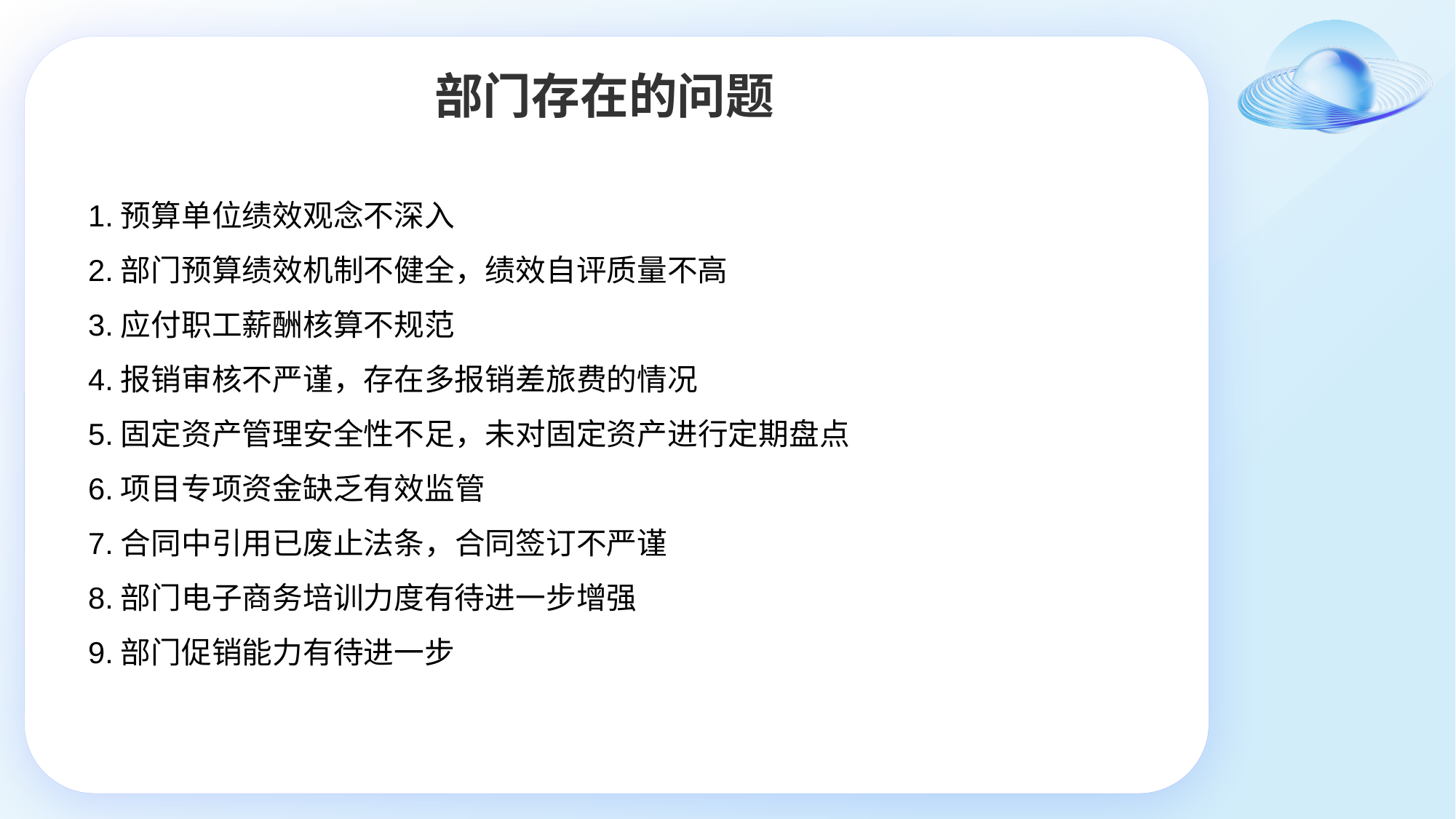

部门存在的问题

      1.预算单位绩效观念不深入
      2.部门预算绩效机制不健全，绩效自评质量不高
      3.应付职工薪酬核算不规范
      4.报销审核不严谨，存在多报销差旅费的情况
      5.固定资产管理安全性不足，未对固定资产进行定期盘点
      6.项目专项资金缺乏有效监管
      7.合同中引用已废止法条，合同签订不严谨
      8.部门电子商务培训力度有待进一步增强
      9.部门促销能力有待进一步